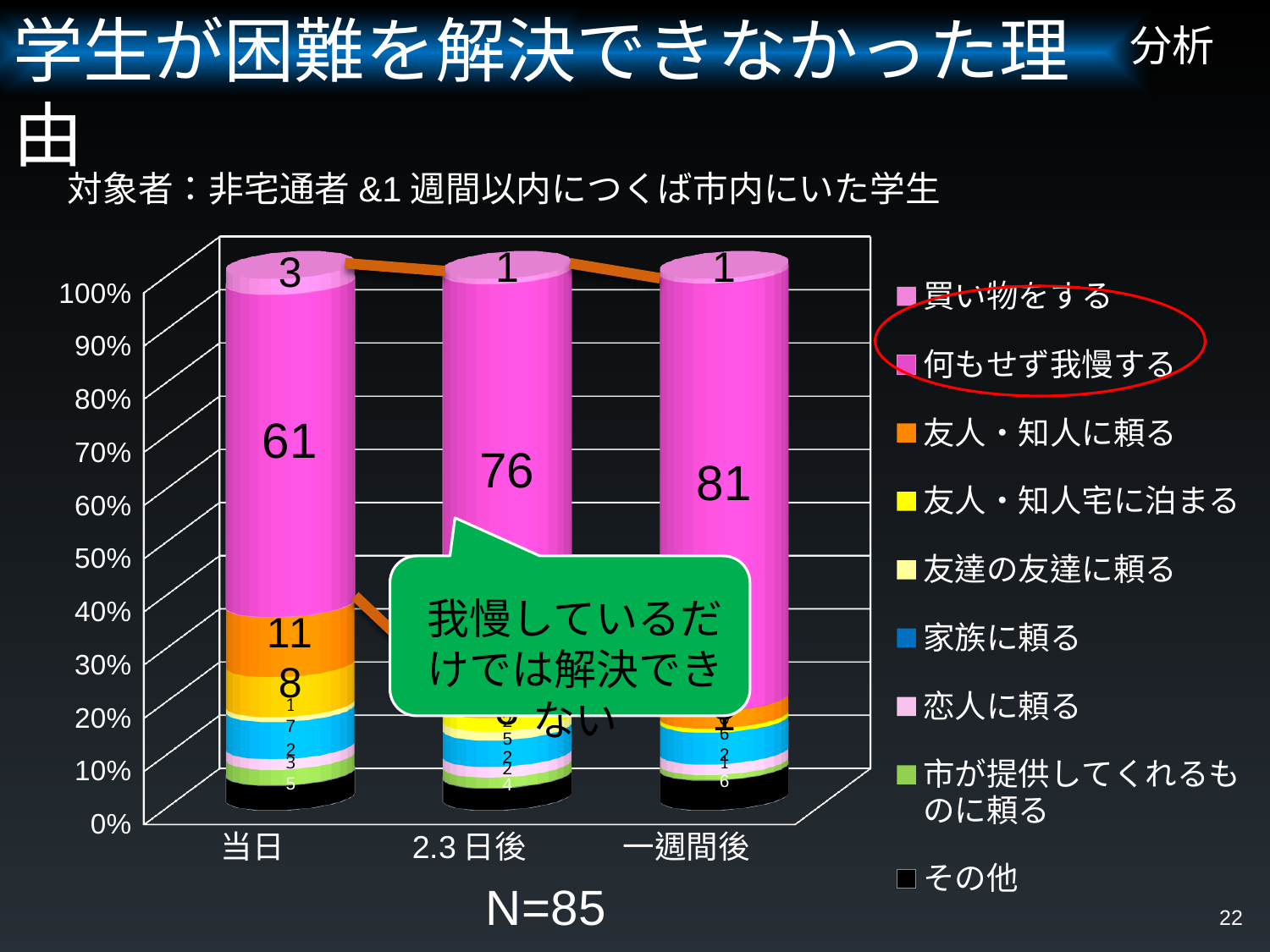

学生が困難を解決できなかった理由
# 分析

対象者：非宅通者&1週間以内につくば市内にいた学生

[unsupported chart]

我慢しているだけでは解決できない
22